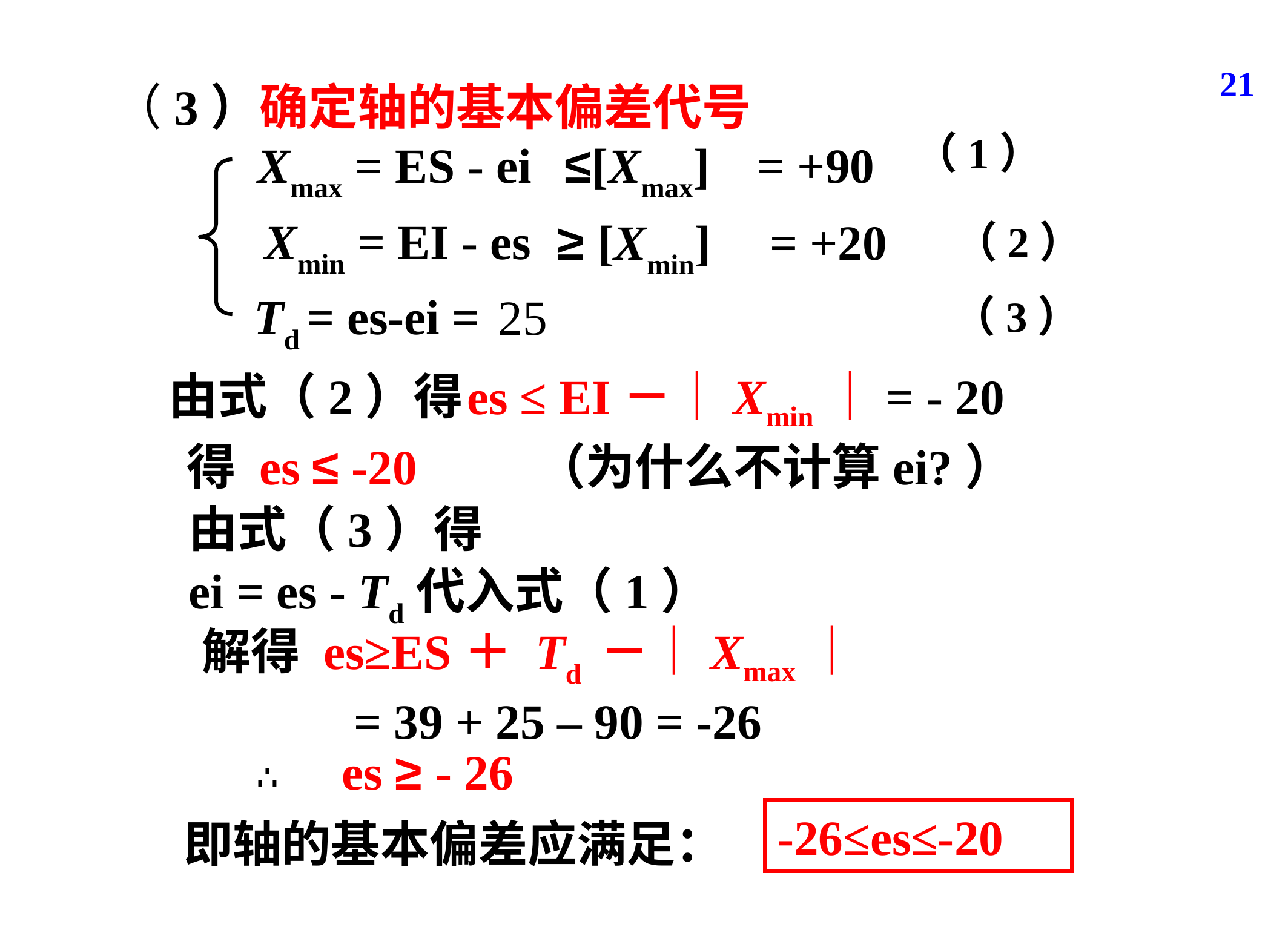

21
（3）确定轴的基本偏差代号
（1）
Xmax = ES - ei
≤[Xmax]
= +90

Xmin = EI - es
≥ [Xmin]
 = +20
（2）
Td = es-ei =
25
（3）
es ≤ EI－｜Xmin｜= - 20
由式（2）得
得 es ≤ -20
（为什么不计算ei?）
由式（3）得
ei = es - Td代入式（1）
 解得 es≥ES＋ Td －｜Xmax｜
              = 39 + 25 – 90 = -26
∴     es ≥ - 26
-26≤es≤-20
即轴的基本偏差应满足：